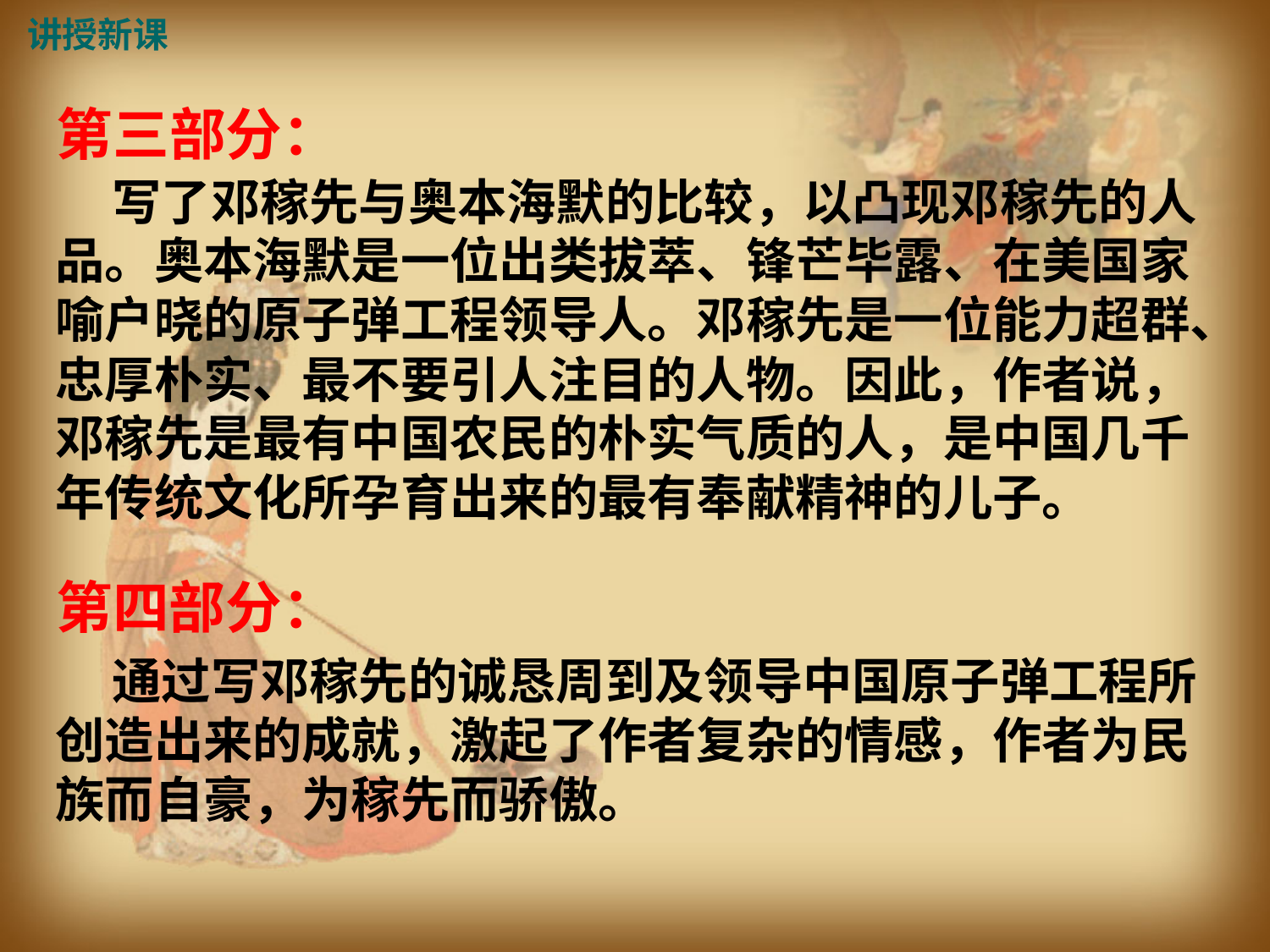

讲授新课
第三部分：
    写了邓稼先与奥本海默的比较，以凸现邓稼先的人品。奥本海默是一位出类拔萃、锋芒毕露、在美国家喻户晓的原子弹工程领导人。邓稼先是一位能力超群、忠厚朴实、最不要引人注目的人物。因此，作者说，邓稼先是最有中国农民的朴实气质的人，是中国几千年传统文化所孕育出来的最有奉献精神的儿子。
第四部分：
    通过写邓稼先的诚恳周到及领导中国原子弹工程所创造出来的成就，激起了作者复杂的情感，作者为民族而自豪，为稼先而骄傲。